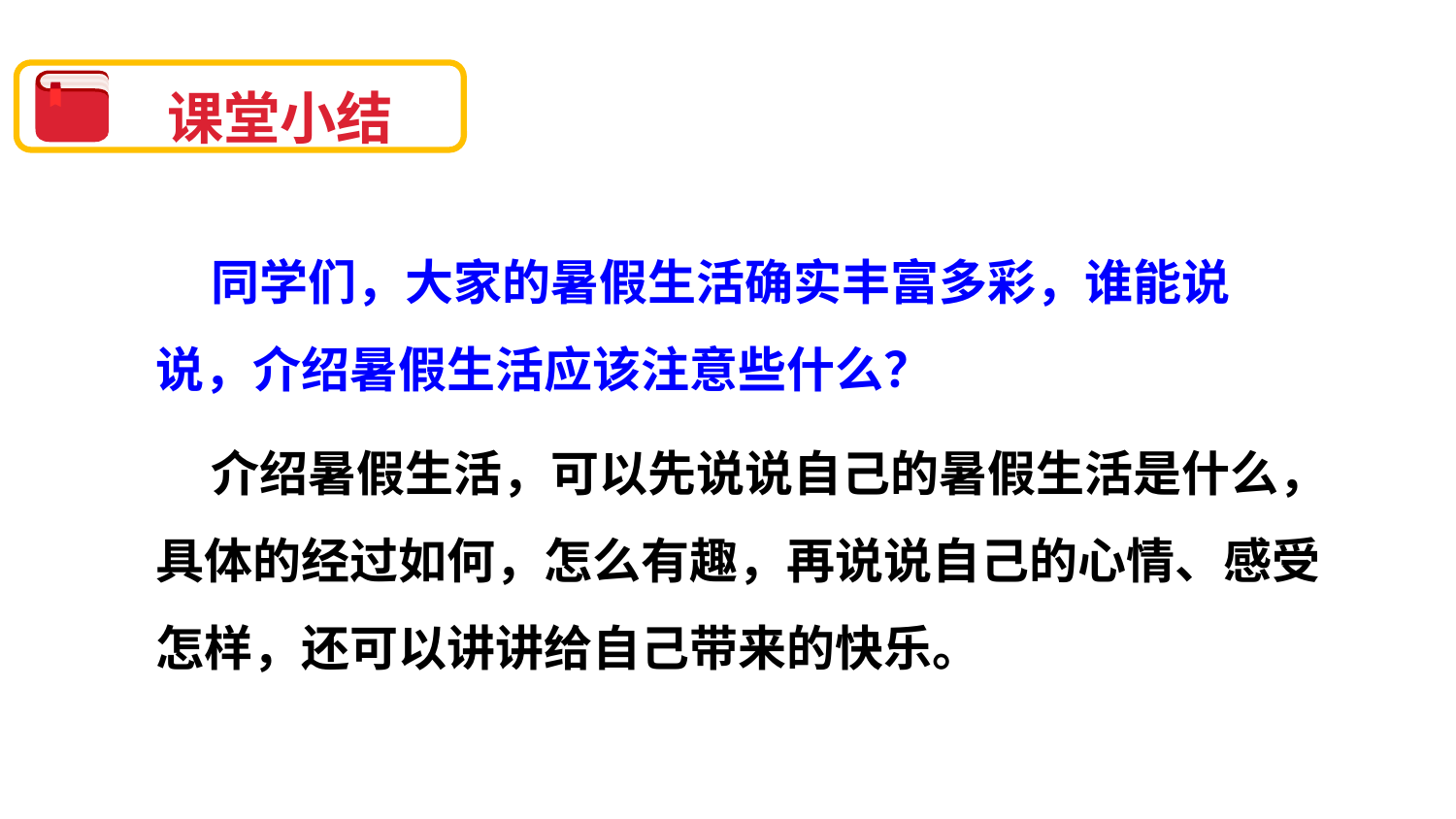

课堂小结
    同学们，大家的暑假生活确实丰富多彩，谁能说说，介绍暑假生活应该注意些什么？
    介绍暑假生活，可以先说说自己的暑假生活是什么，具体的经过如何，怎么有趣，再说说自己的心情、感受怎样，还可以讲讲给自己带来的快乐。